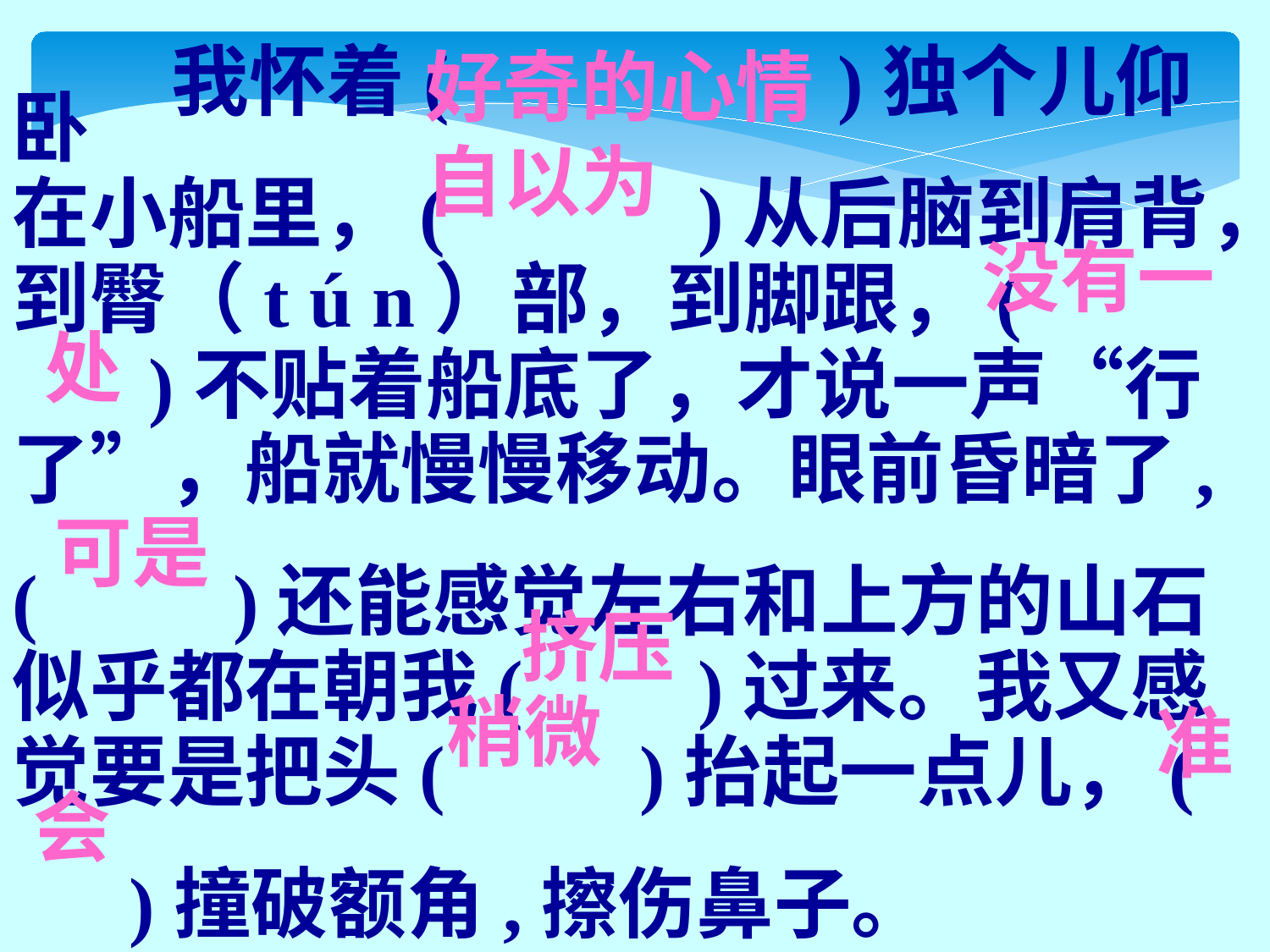

好奇的心情
        我怀着(                    )独个儿仰卧
在小船里，(             )从后脑到肩背，
到臀（t ú n）部，到脚跟，(
       )不贴着船底了，才说一声“行
了”，船就慢慢移动。眼前昏暗了,
(          )还能感觉左右和上方的山石
似乎都在朝我(         )过来。我又感
觉要是把头(          )抬起一点儿，(
      )撞破额角,擦伤鼻子。

自以为
 没有一
处
可是
挤压
稍微
准
会